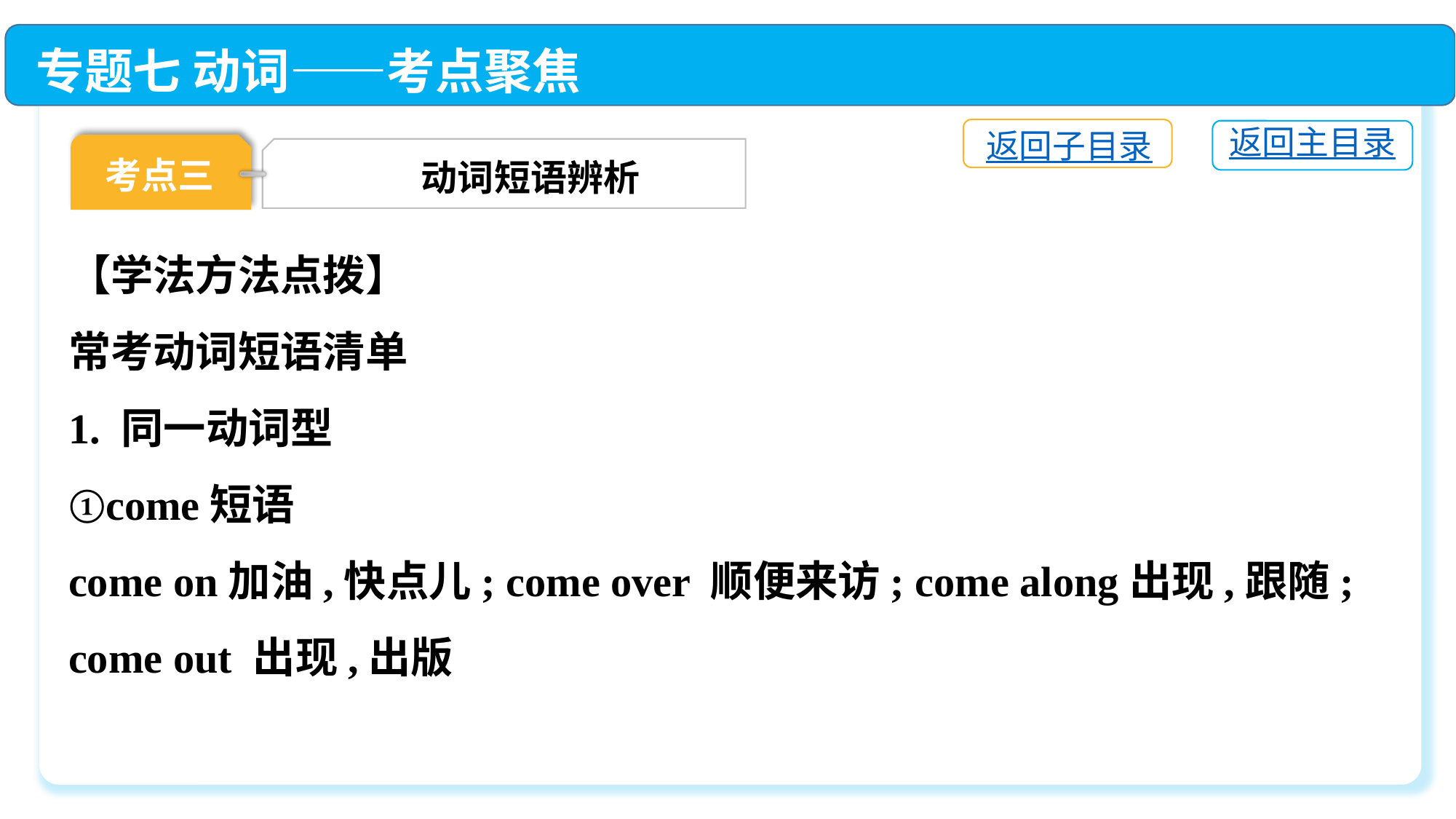

专题七 动词——考点聚焦

返回子目录
返回主目录
考点三
动词短语辨析

【学法方法点拨】
常考动词短语清单
1. 同一动词型
①come短语
come on加油,快点儿; come over 顺便来访; come along出现,跟随; come out 出现,出版